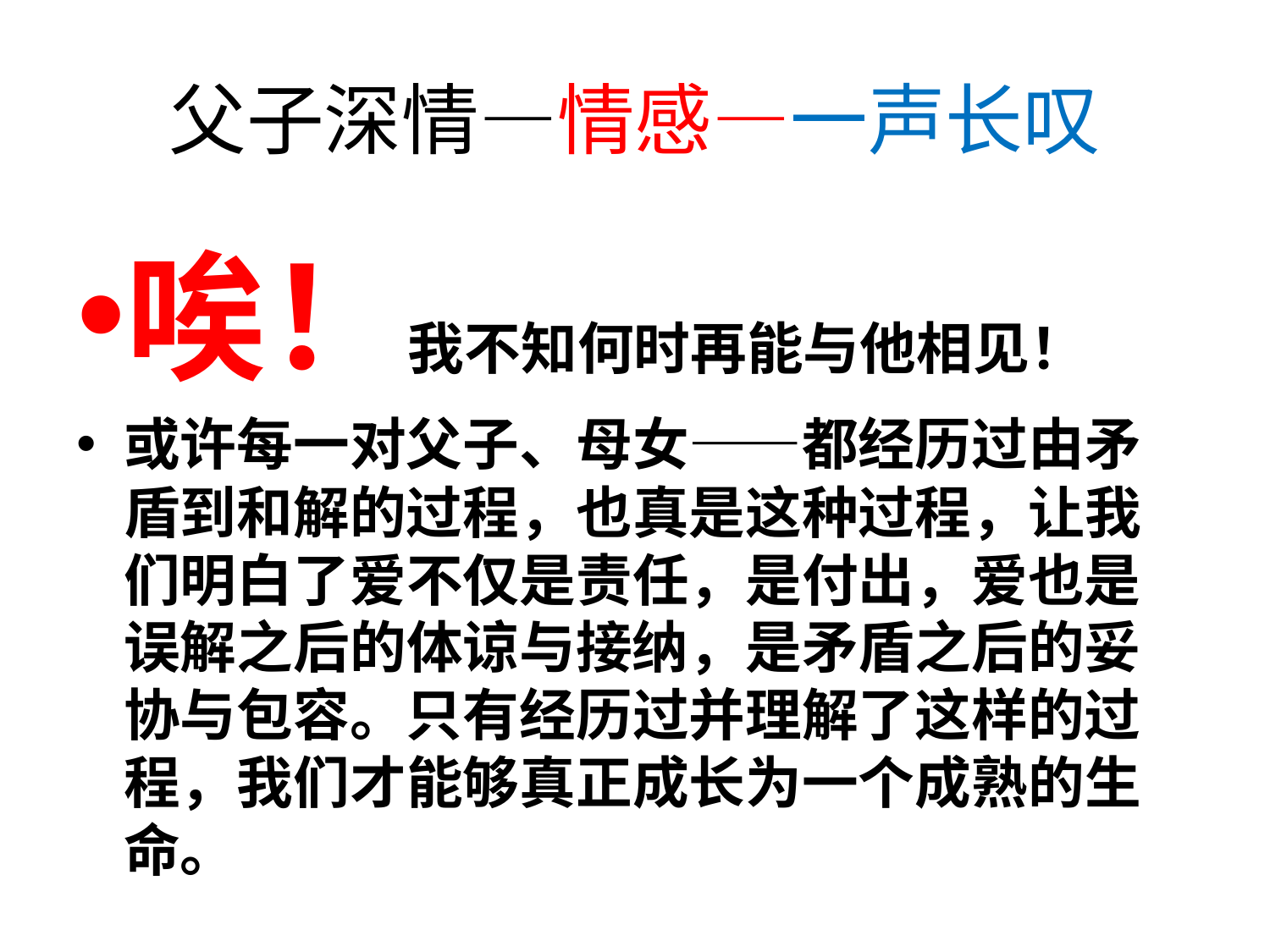

# 父子深情—情感—一声长叹
唉！我不知何时再能与他相见！
或许每一对父子、母女——都经历过由矛盾到和解的过程，也真是这种过程，让我们明白了爱不仅是责任，是付出，爱也是误解之后的体谅与接纳，是矛盾之后的妥协与包容。只有经历过并理解了这样的过程，我们才能够真正成长为一个成熟的生命。